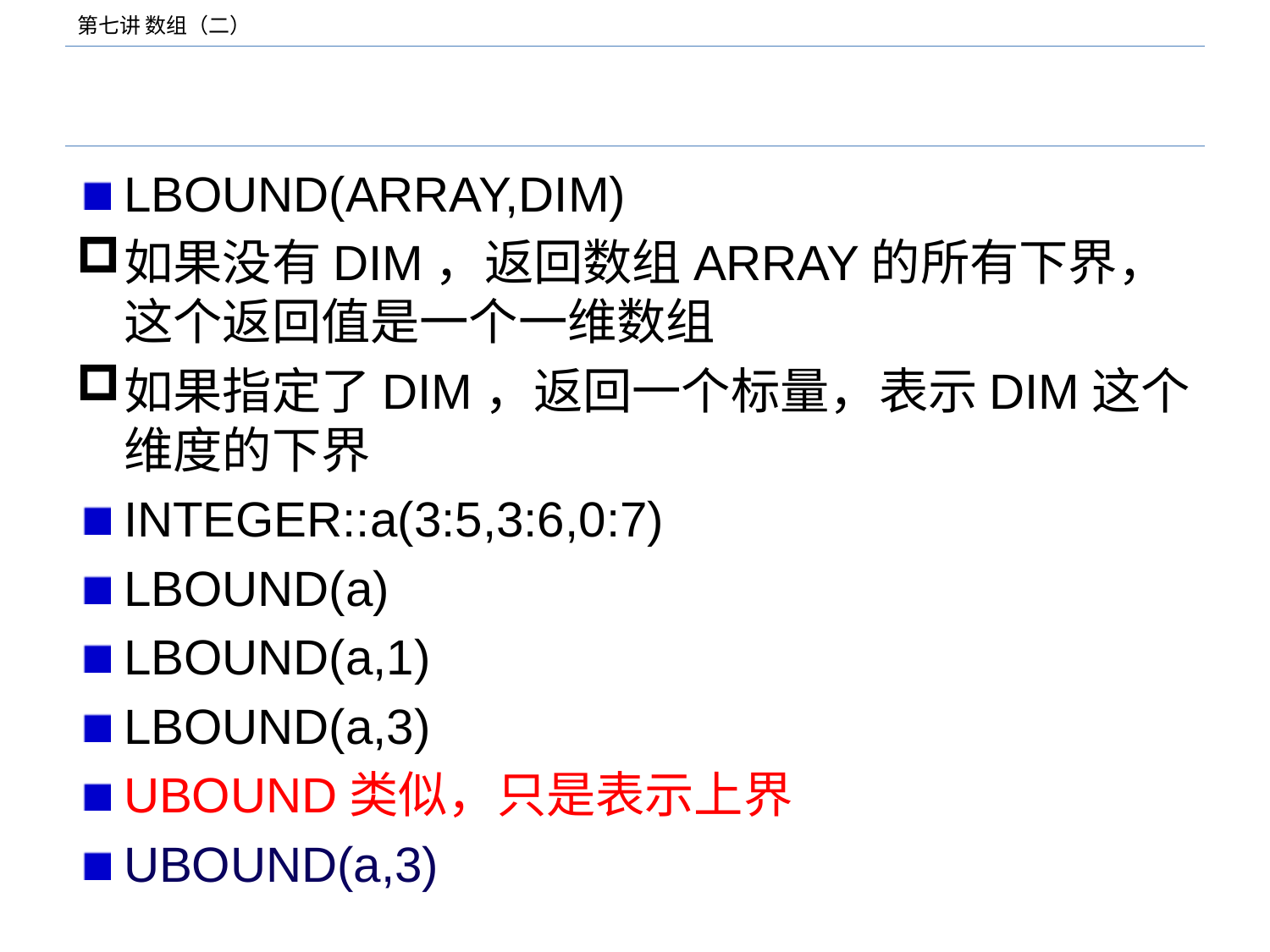

#
LBOUND(ARRAY,DIM)
如果没有DIM，返回数组ARRAY的所有下界，这个返回值是一个一维数组
如果指定了DIM，返回一个标量，表示DIM这个维度的下界
INTEGER::a(3:5,3:6,0:7)
LBOUND(a)
LBOUND(a,1)
LBOUND(a,3)
UBOUND类似，只是表示上界
UBOUND(a,3)